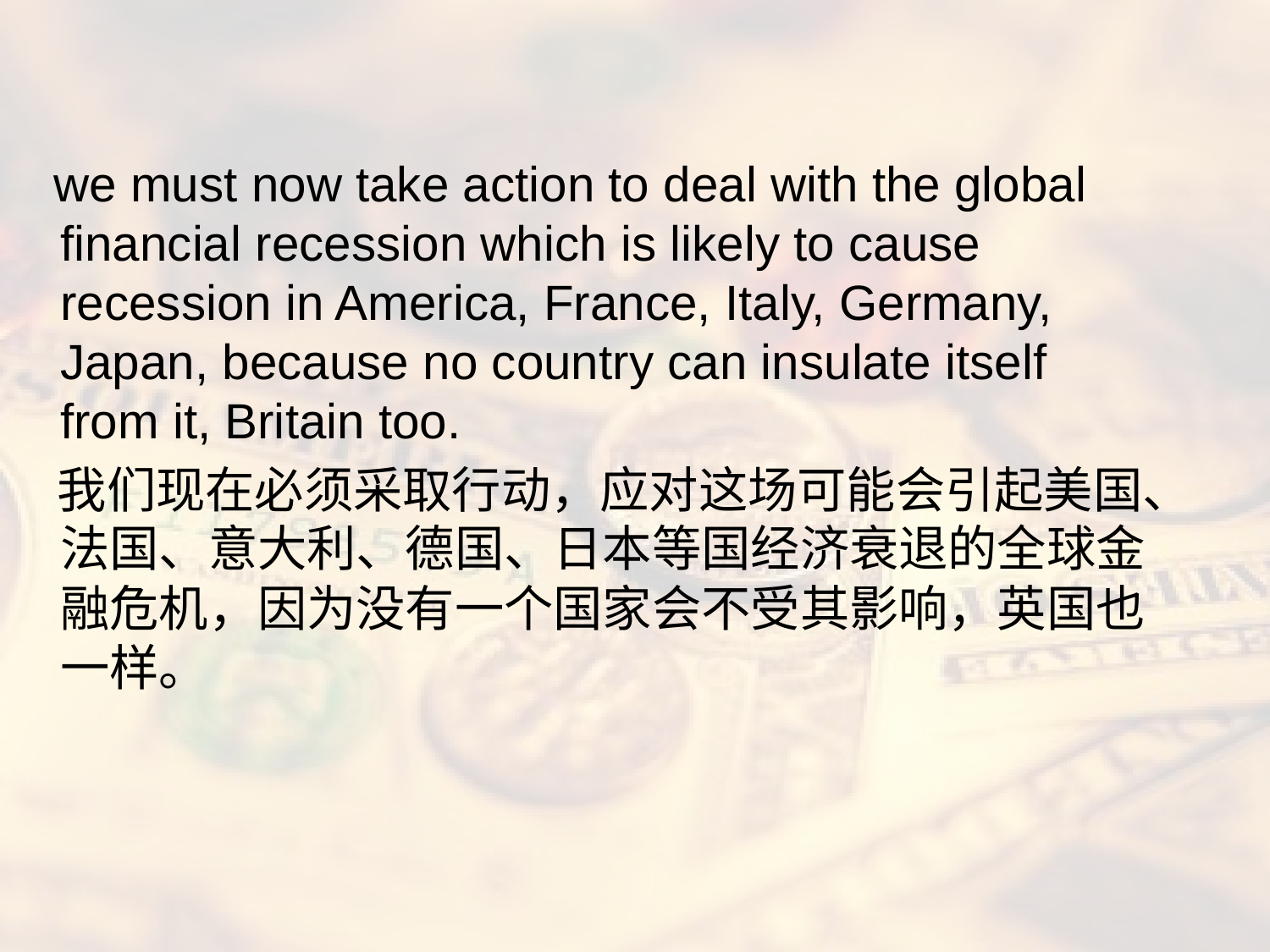

#
   we must now take action to deal with the global financial recession which is likely to cause recession in America, France, Italy, Germany, Japan, because no country can insulate itself from it, Britain too.
   我们现在必须采取行动，应对这场可能会引起美国、法国、意大利、德国、日本等国经济衰退的全球金融危机，因为没有一个国家会不受其影响，英国也一样。